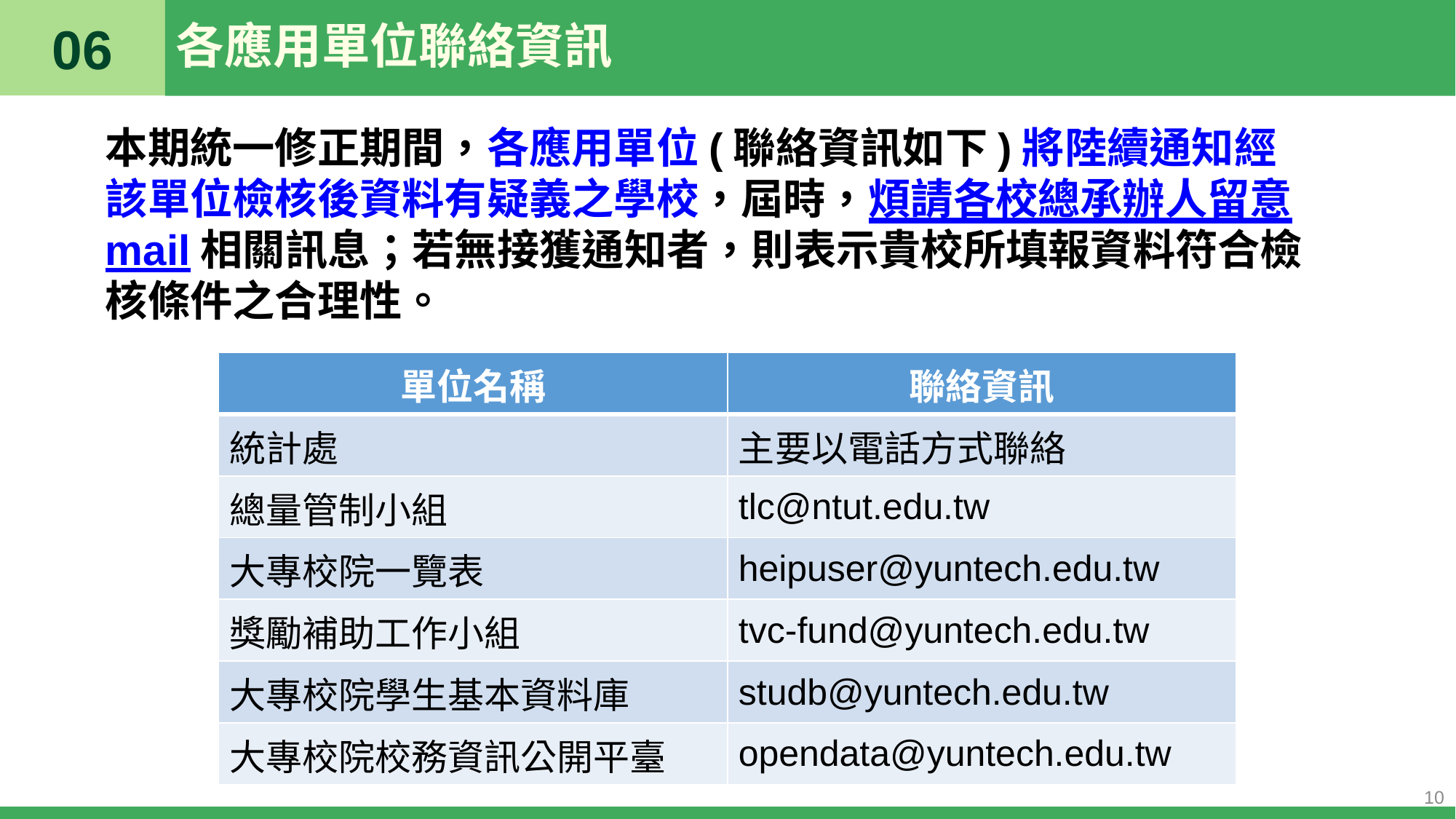

06
# 各應用單位聯絡資訊
本期統一修正期間，各應用單位(聯絡資訊如下)將陸續通知經該單位檢核後資料有疑義之學校，屆時，煩請各校總承辦人留意mail相關訊息；若無接獲通知者，則表示貴校所填報資料符合檢核條件之合理性。
| 單位名稱 | 聯絡資訊 |
| --- | --- |
| 統計處 | 主要以電話方式聯絡 |
| 總量管制小組 | tlc@ntut.edu.tw |
| 大專校院一覽表 | heipuser@yuntech.edu.tw |
| 獎勵補助工作小組 | tvc-fund@yuntech.edu.tw |
| 大專校院學生基本資料庫 | studb@yuntech.edu.tw |
| 大專校院校務資訊公開平臺 | opendata@yuntech.edu.tw |
10